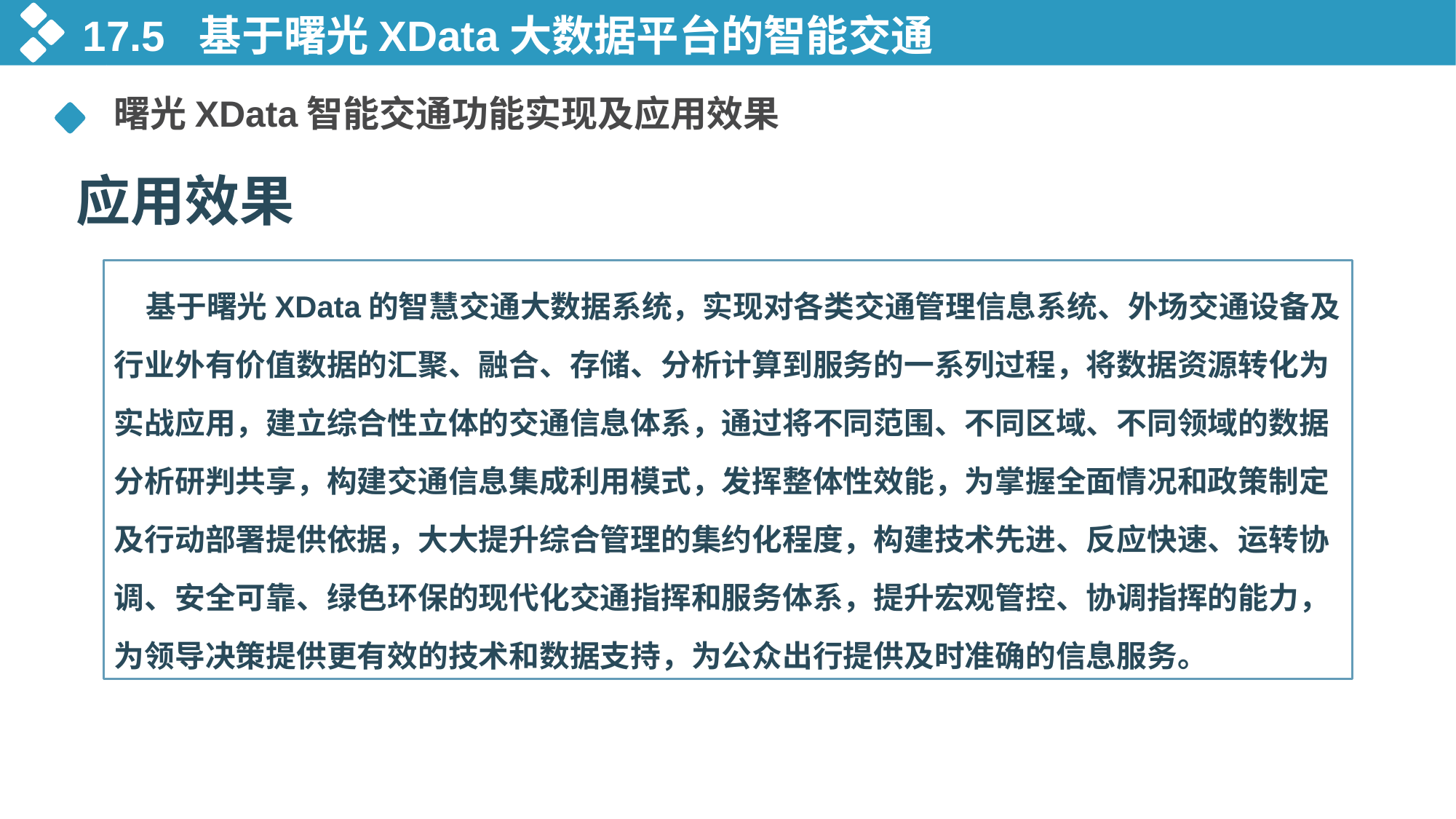

17.5  基于曙光XData大数据平台的智能交通应用案例
 曙光XData智能交通功能实现及应用效果

应用效果
基于曙光XData的智慧交通大数据系统，实现对各类交通管理信息系统、外场交通设备及行业外有价值数据的汇聚、融合、存储、分析计算到服务的一系列过程，将数据资源转化为实战应用，建立综合性立体的交通信息体系，通过将不同范围、不同区域、不同领域的数据分析研判共享，构建交通信息集成利用模式，发挥整体性效能，为掌握全面情况和政策制定及行动部署提供依据，大大提升综合管理的集约化程度，构建技术先进、反应快速、运转协调、安全可靠、绿色环保的现代化交通指挥和服务体系，提升宏观管控、协调指挥的能力，为领导决策提供更有效的技术和数据支持，为公众出行提供及时准确的信息服务。